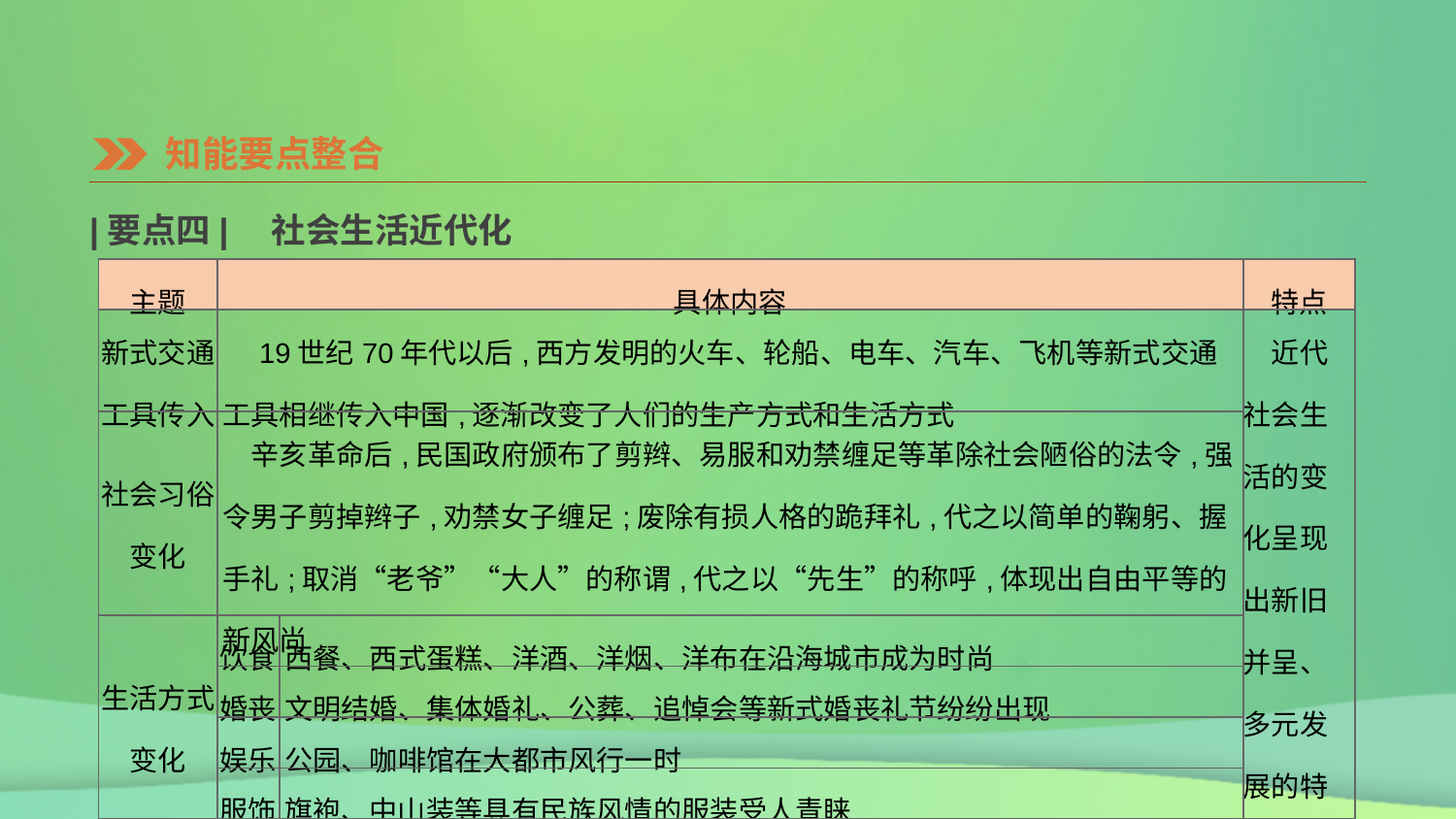

知能要点整合

|要点四|　社会生活近代化
| 主题 | 具体内容 |  | 特点 |
| --- | --- | --- | --- |
| 新式交通 工具传入 | 19世纪70年代以后,西方发明的火车、轮船、电车、汽车、飞机等新式交通工具相继传入中国,逐渐改变了人们的生产方式和生活方式 |  | 近代社会生活的变化呈现出新旧并呈、多元发展的特征 |
| 社会习俗 变化 | 辛亥革命后,民国政府颁布了剪辫、易服和劝禁缠足等革除社会陋俗的法令,强令男子剪掉辫子,劝禁女子缠足;废除有损人格的跪拜礼,代之以简单的鞠躬、握手礼;取消“老爷”“大人”的称谓,代之以“先生”的称呼,体现出自由平等的新风尚 |  |  |
| 生活方式 变化 | 饮食 | 西餐、西式蛋糕、洋酒、洋烟、洋布在沿海城市成为时尚 |  |
|  | 婚丧 | 文明结婚、集体婚礼、公葬、追悼会等新式婚丧礼节纷纷出现 |  |
|  | 娱乐 | 公园、咖啡馆在大都市风行一时 |  |
|  | 服饰 | 旗袍、中山装等具有民族风情的服装受人青睐 |  |